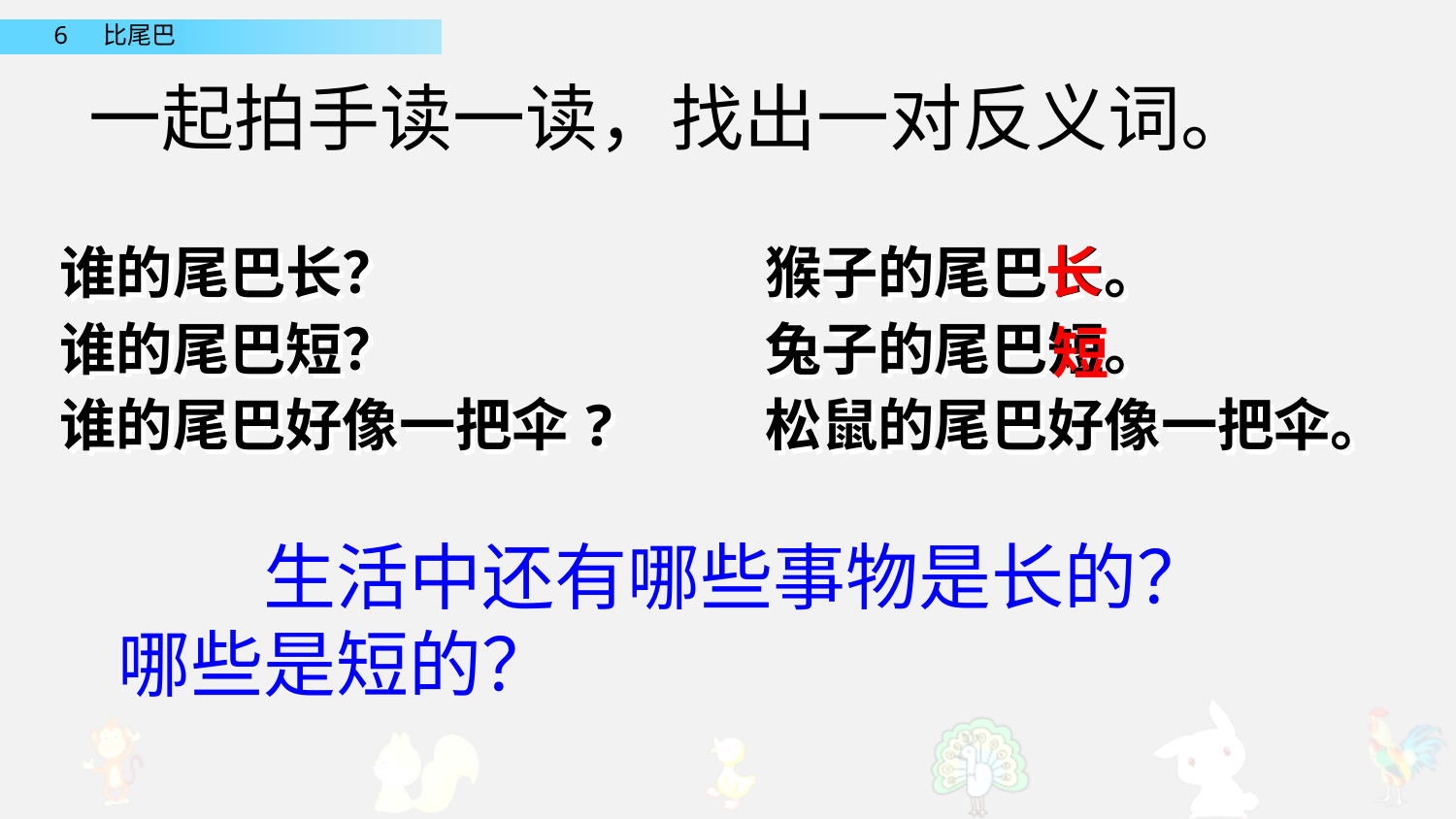

一起拍手读一读，找出一对反义词。
长
谁的尾巴长？
谁的尾巴短？
谁的尾巴好像一把伞?
猴子的尾巴长。
兔子的尾巴短。
松鼠的尾巴好像一把伞。
短
　　生活中还有哪些事物是长的？哪些是短的？